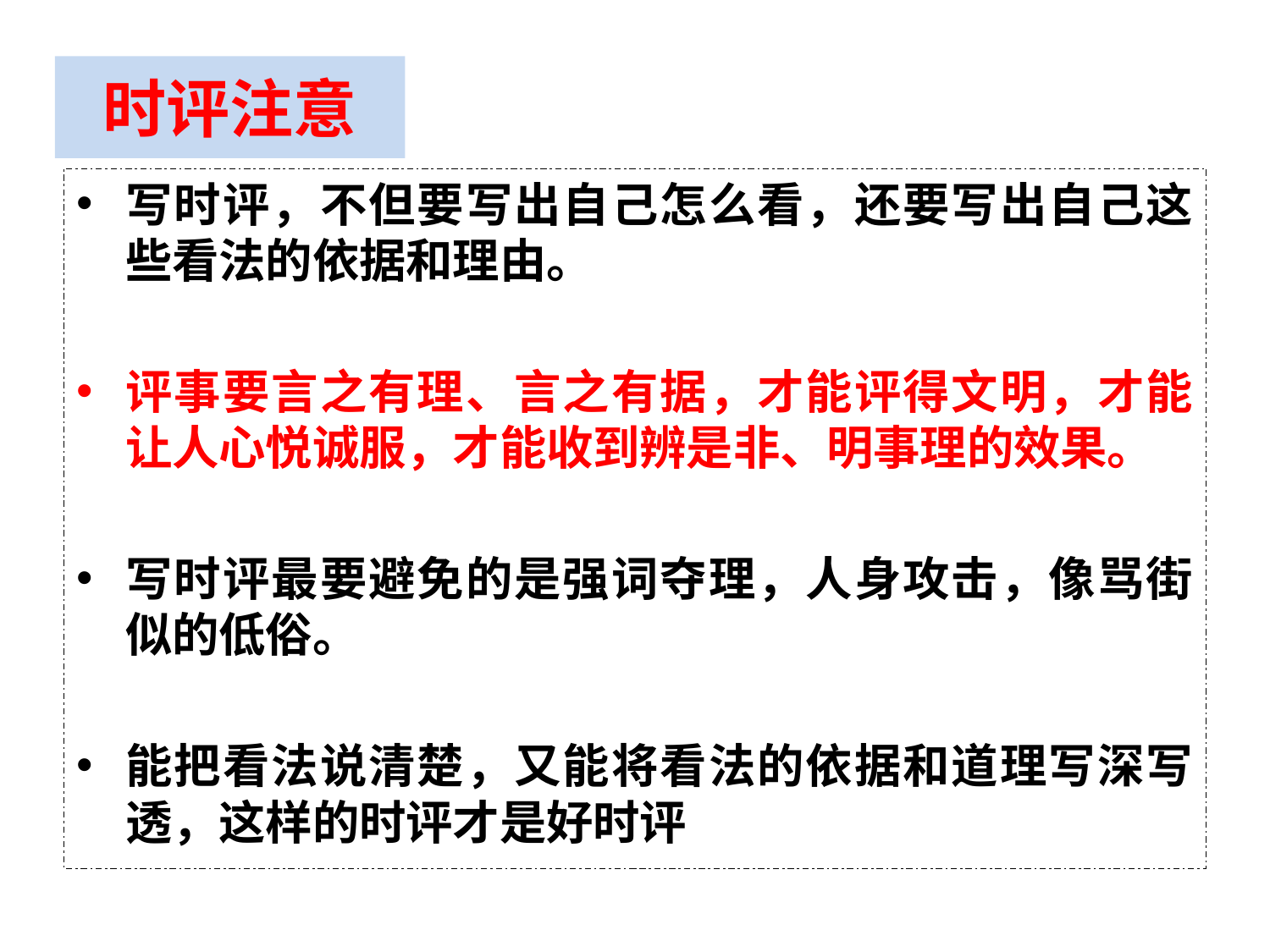

时评注意
写时评，不但要写出自己怎么看，还要写出自己这些看法的依据和理由。

评事要言之有理、言之有据，才能评得文明，才能让人心悦诚服，才能收到辨是非、明事理的效果。

写时评最要避免的是强词夺理，人身攻击，像骂街似的低俗。

能把看法说清楚，又能将看法的依据和道理写深写透，这样的时评才是好时评